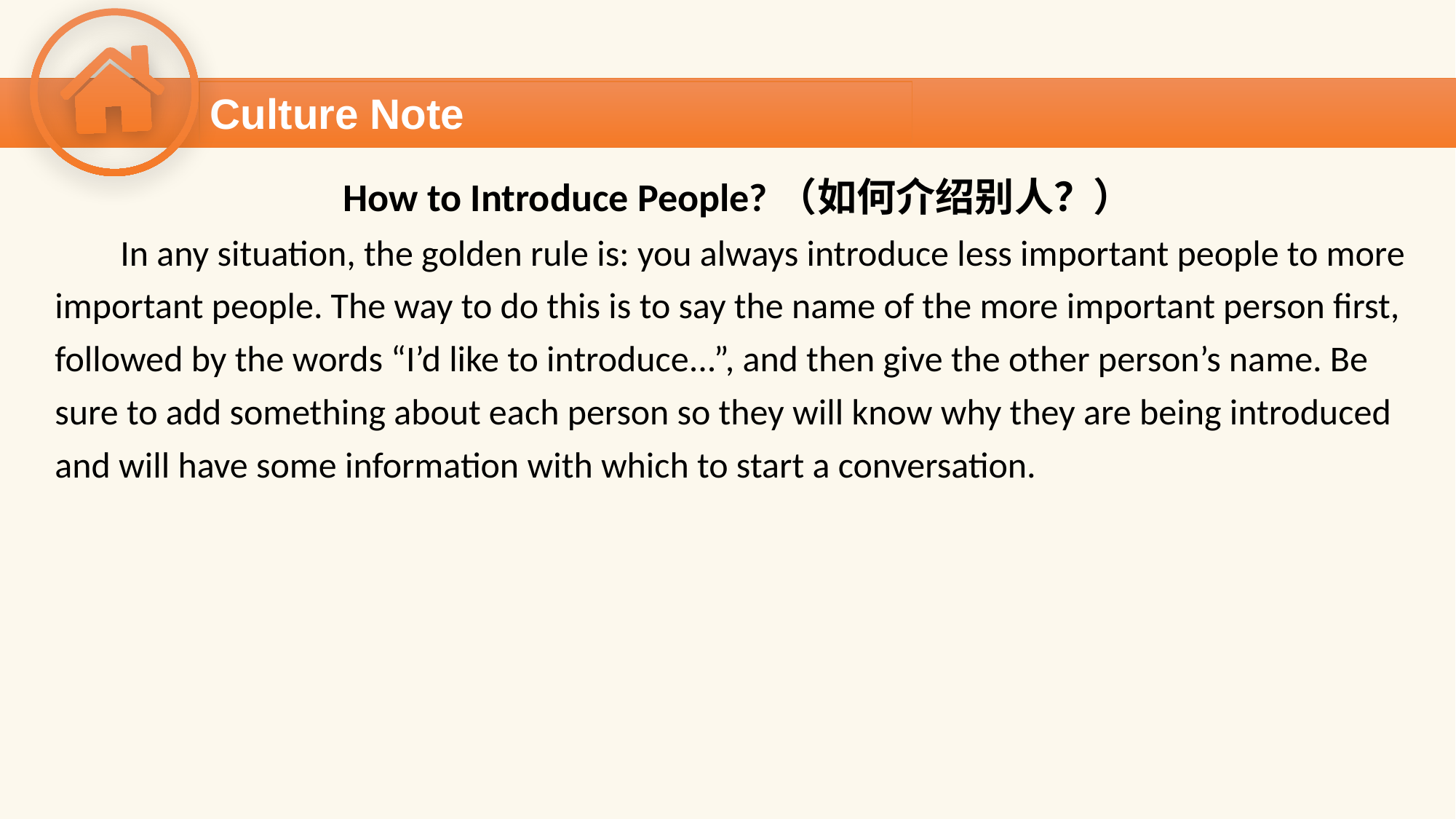

Culture Note
 How to Introduce People?（如何介绍别人？）
        In any situation, the golden rule is: you always introduce less important people to more
important people. The way to do this is to say the name of the more important person first,
followed by the words “I’d like to introduce...”, and then give the other person’s name. Be
sure to add something about each person so they will know why they are being introduced
and will have some information with which to start a conversation.